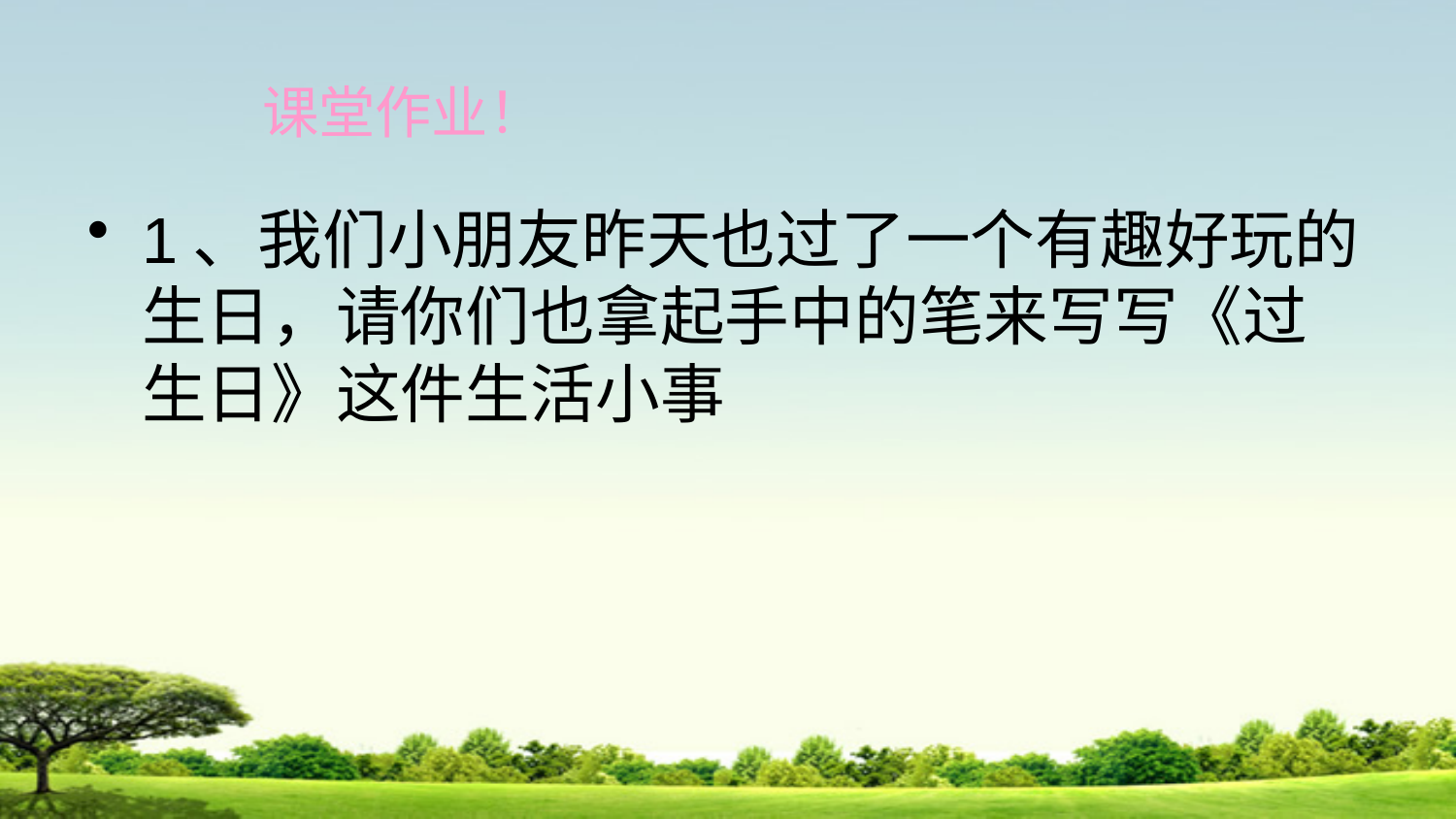

# 课堂作业！
1、我们小朋友昨天也过了一个有趣好玩的生日，请你们也拿起手中的笔来写写《过生日》这件生活小事